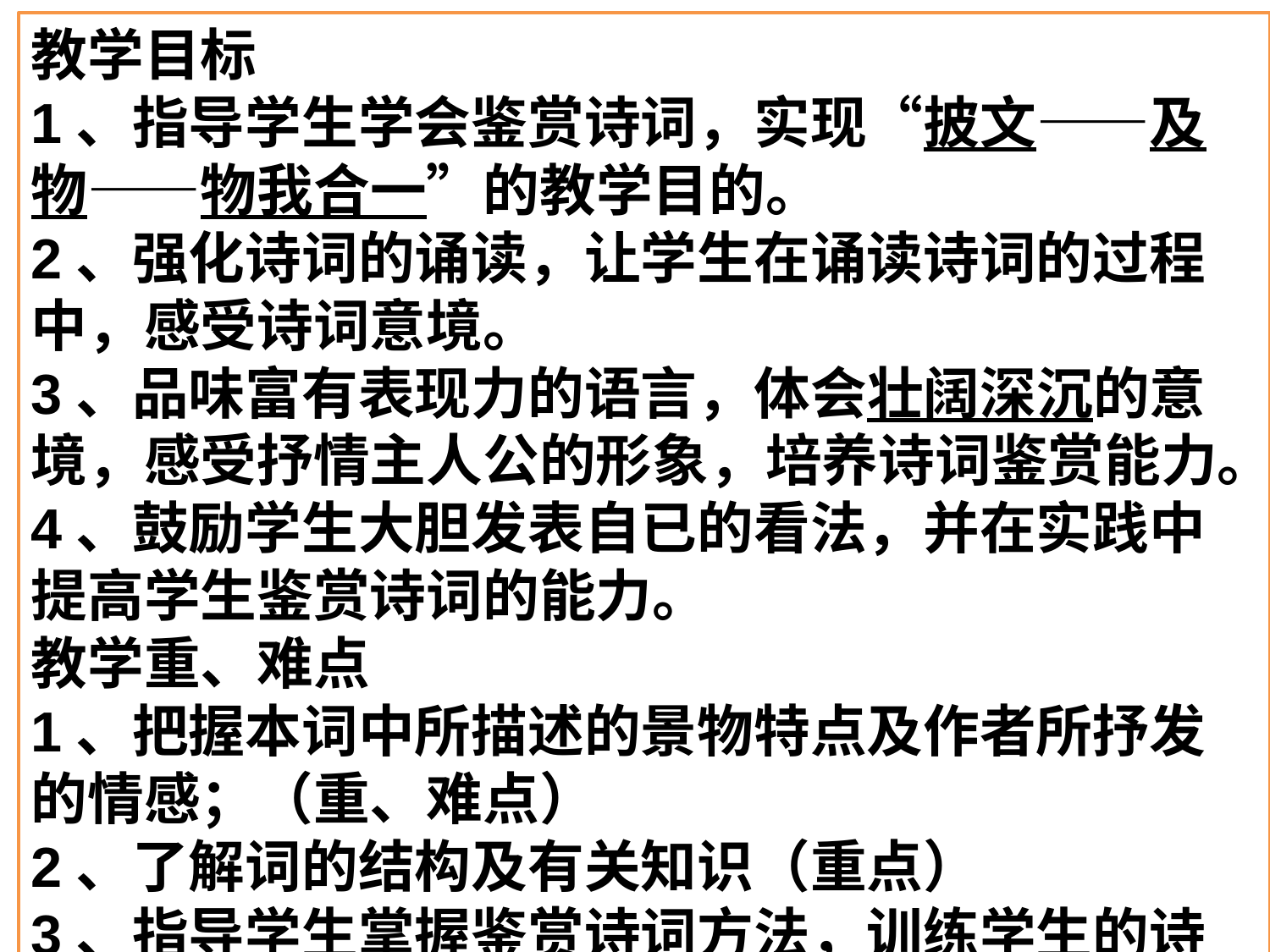

教学目标
1、指导学生学会鉴赏诗词，实现“披文——及物——物我合一”的教学目的。
2、强化诗词的诵读，让学生在诵读诗词的过程中，感受诗词意境。
3、品味富有表现力的语言，体会壮阔深沉的意境，感受抒情主人公的形象，培养诗词鉴赏能力。
4、鼓励学生大胆发表自已的看法，并在实践中提高学生鉴赏诗词的能力。
教学重、难点
1、把握本词中所描述的景物特点及作者所抒发的情感；（重、难点）
2、了解词的结构及有关知识（重点）
3、指导学生掌握鉴赏诗词方法，训练学生的诗词鉴赏能力。（难点）